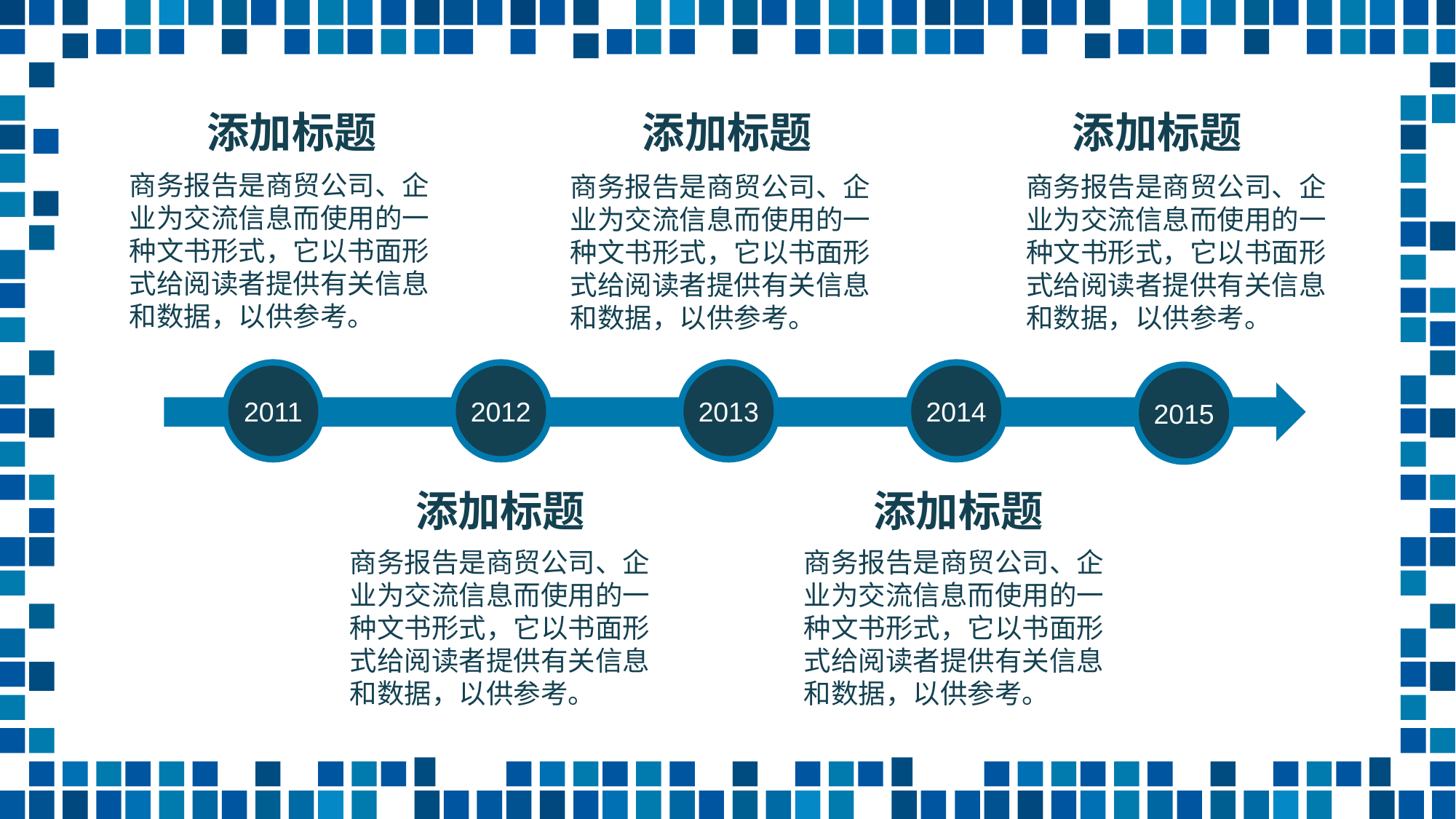

添加标题
添加标题
添加标题

商务报告是商贸公司、企业为交流信息而使用的一种文书形式，它以书面形式给阅读者提供有关信息和数据，以供参考。
商务报告是商贸公司、企业为交流信息而使用的一种文书形式，它以书面形式给阅读者提供有关信息和数据，以供参考。
商务报告是商贸公司、企业为交流信息而使用的一种文书形式，它以书面形式给阅读者提供有关信息和数据，以供参考。

2011

2012

2013

2014

2015

添加标题
添加标题

商务报告是商贸公司、企业为交流信息而使用的一种文书形式，它以书面形式给阅读者提供有关信息和数据，以供参考。
商务报告是商贸公司、企业为交流信息而使用的一种文书形式，它以书面形式给阅读者提供有关信息和数据，以供参考。